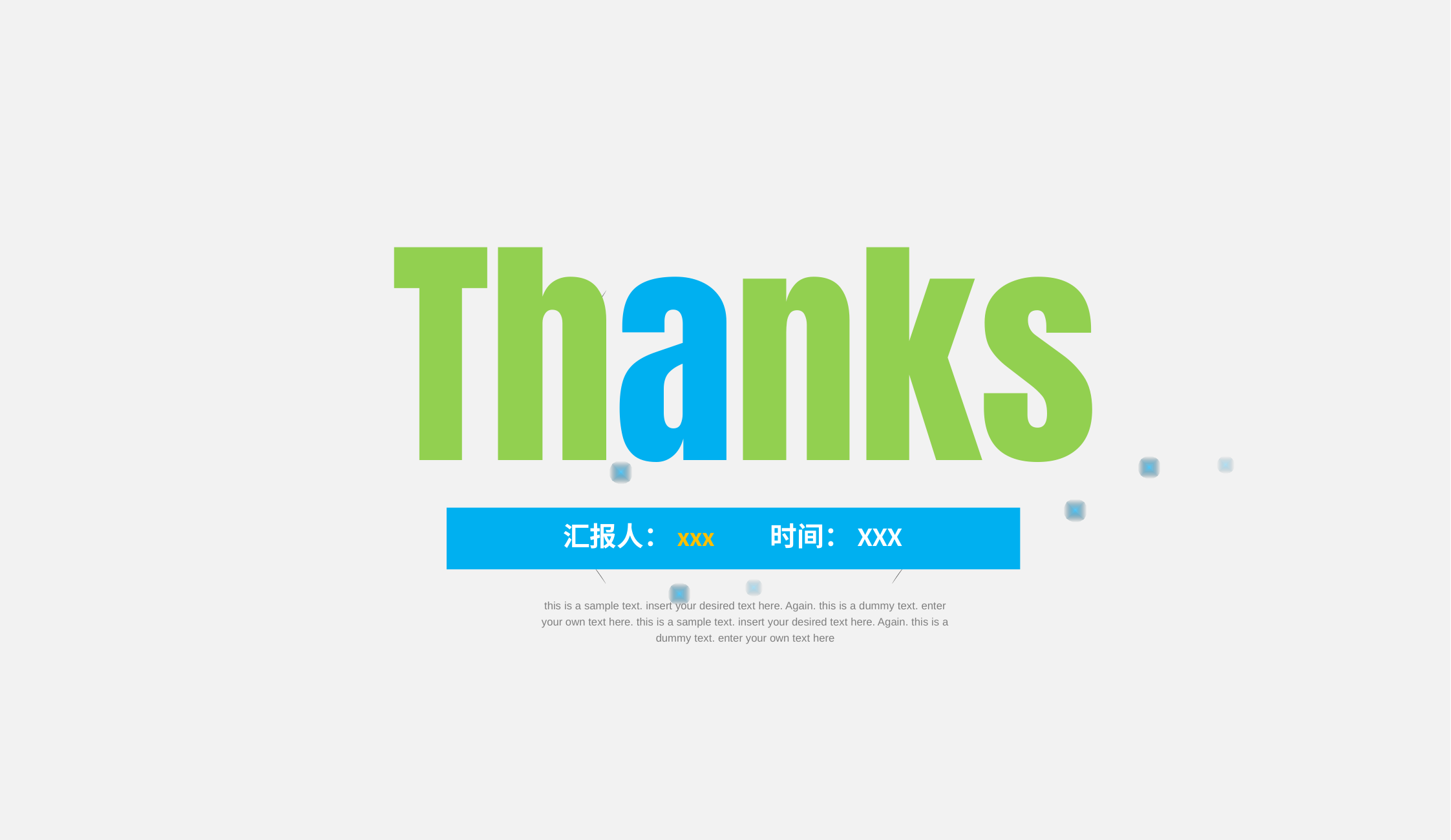

Thanks

汇报人：xxx        时间：XXX

this is a sample text. insert your desired text here. Again. this is a dummy text. enter your own text here. this is a sample text. insert your desired text here. Again. this is a dummy text. enter your own text here